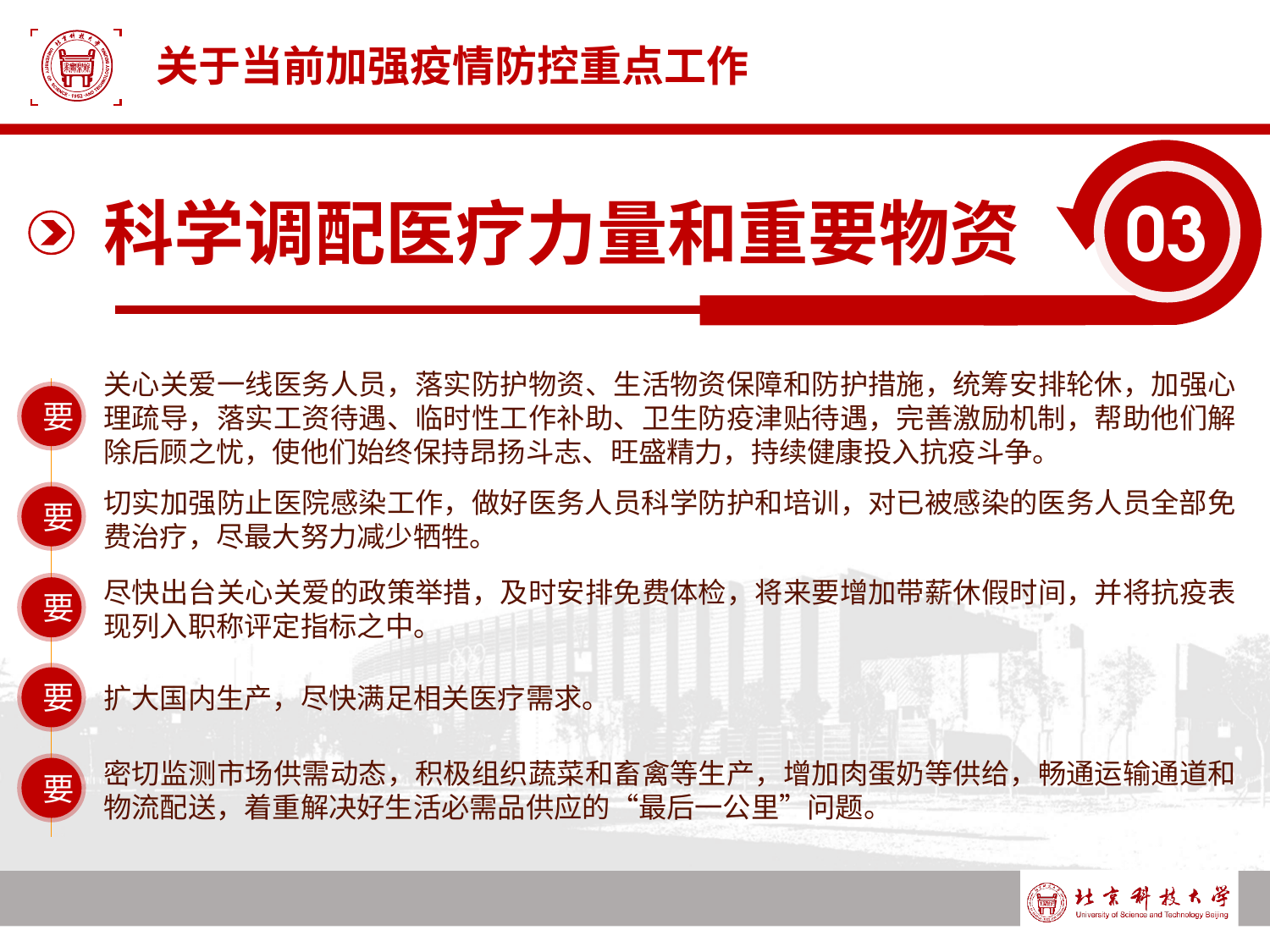

# 关于当前加强疫情防控重点工作

03
科学调配医疗力量和重要物资

关心关爱一线医务人员，落实防护物资、生活物资保障和防护措施，统筹安排轮休，加强心理疏导，落实工资待遇、临时性工作补助、卫生防疫津贴待遇，完善激励机制，帮助他们解除后顾之忧，使他们始终保持昂扬斗志、旺盛精力，持续健康投入抗疫斗争。
要
切实加强防止医院感染工作，做好医务人员科学防护和培训，对已被感染的医务人员全部免费治疗，尽最大努力减少牺牲。
要
尽快出台关心关爱的政策举措，及时安排免费体检，将来要增加带薪休假时间，并将抗疫表现列入职称评定指标之中。
要
要
扩大国内生产，尽快满足相关医疗需求。
密切监测市场供需动态，积极组织蔬菜和畜禽等生产，增加肉蛋奶等供给，畅通运输通道和物流配送，着重解决好生活必需品供应的“最后一公里”问题。
要